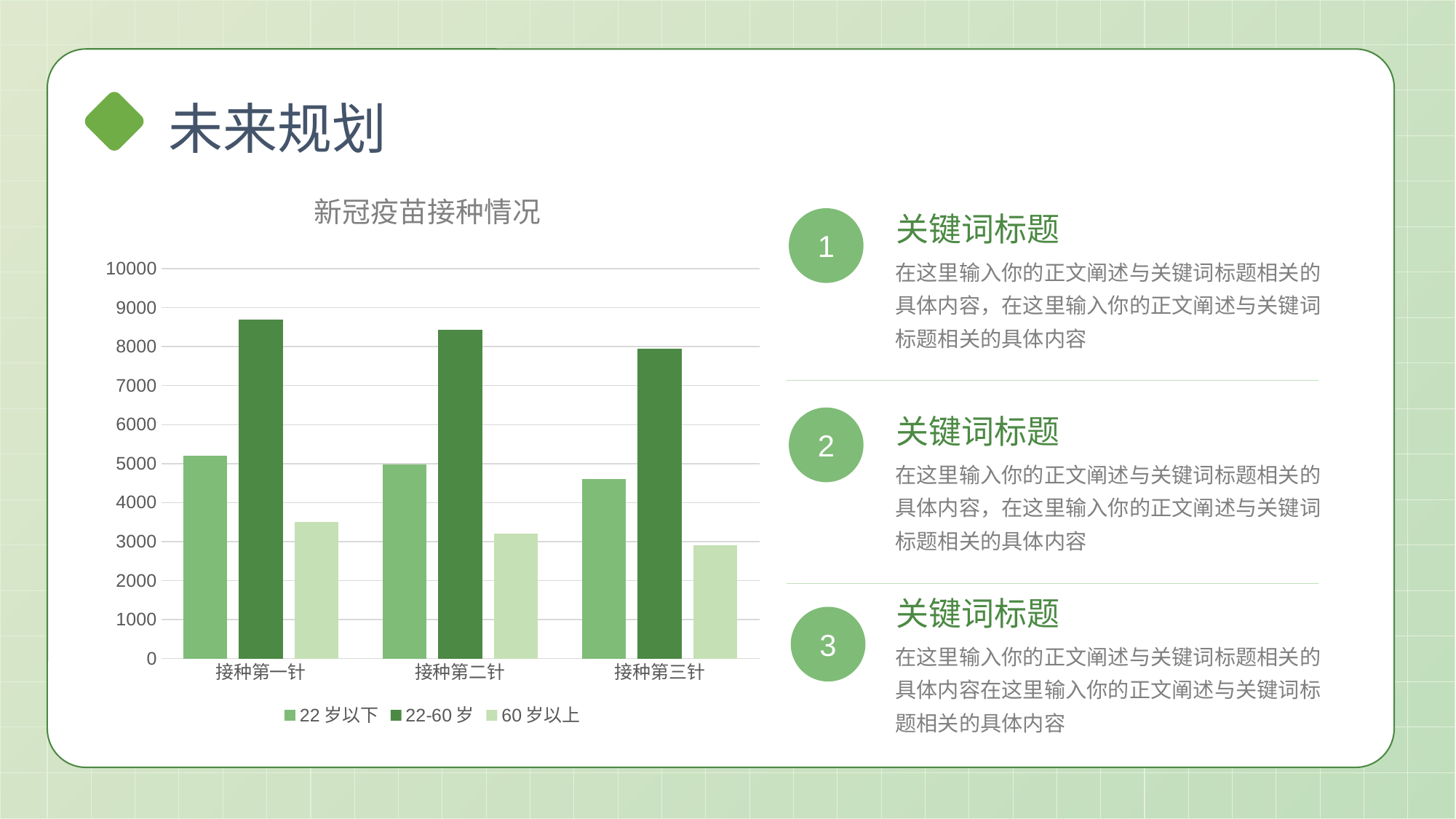

未来规划

### Chart: 新冠疫苗接种情况

| Category | 22岁以下 | 22-60岁 | 60岁以上 |
|---|---|---|---|
| 接种第一针 | 5200.0 | 8700.0 | 3500.0 |
| 接种第二针 | 4980.0 | 8430.0 | 3200.0 |
| 接种第三针 | 4600.0 | 7940.0 | 2900.0 |
1
关键词标题
在这里输入你的正文阐述与关键词标题相关的具体内容，在这里输入你的正文阐述与关键词标题相关的具体内容
2
关键词标题
在这里输入你的正文阐述与关键词标题相关的具体内容，在这里输入你的正文阐述与关键词标题相关的具体内容
关键词标题
3
在这里输入你的正文阐述与关键词标题相关的具体内容在这里输入你的正文阐述与关键词标题相关的具体内容